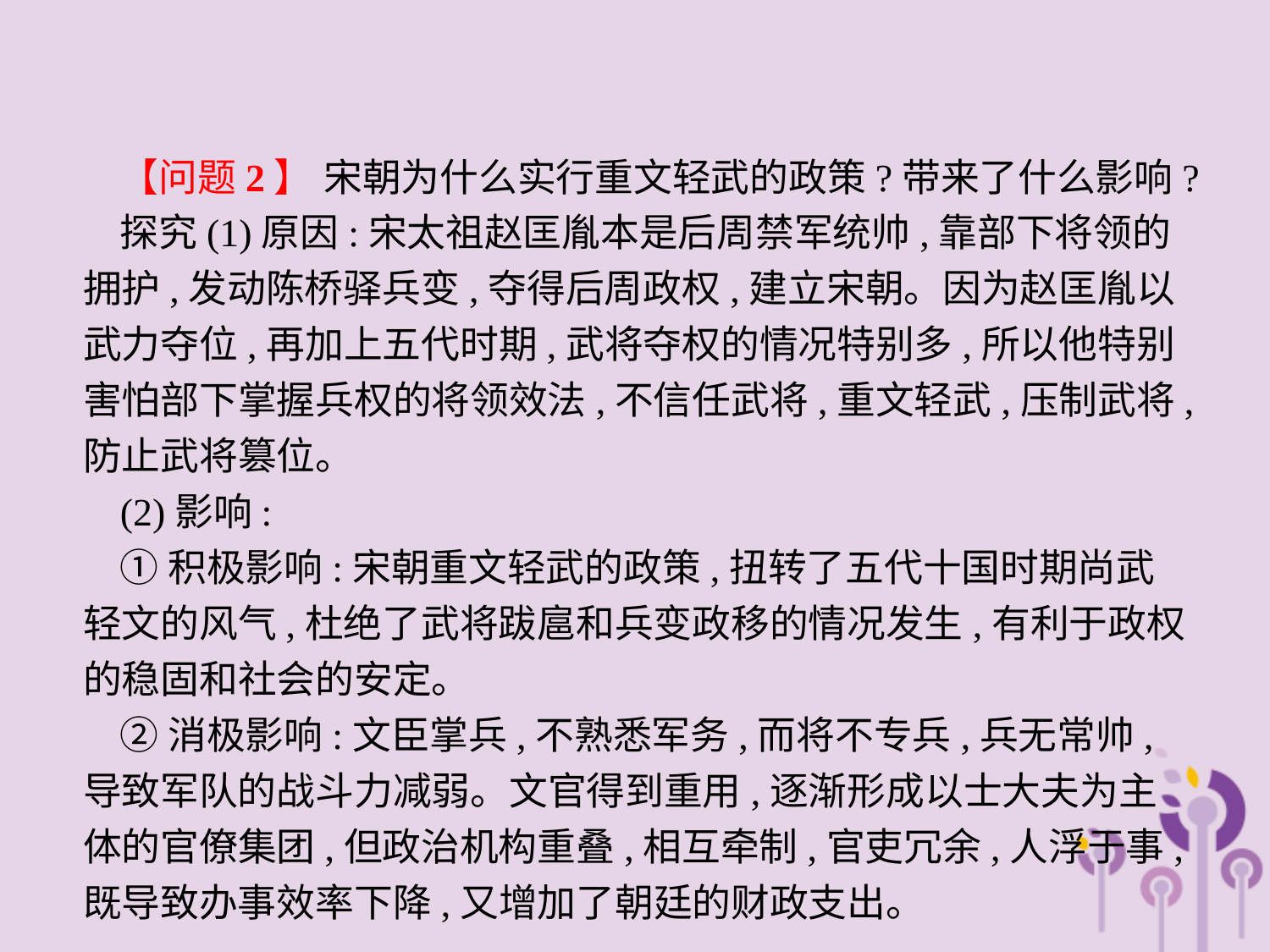

【问题2】 宋朝为什么实行重文轻武的政策?带来了什么影响?
探究(1)原因:宋太祖赵匡胤本是后周禁军统帅,靠部下将领的拥护,发动陈桥驿兵变,夺得后周政权,建立宋朝。因为赵匡胤以武力夺位,再加上五代时期,武将夺权的情况特别多,所以他特别害怕部下掌握兵权的将领效法,不信任武将,重文轻武,压制武将,防止武将篡位。
(2)影响:
①积极影响:宋朝重文轻武的政策,扭转了五代十国时期尚武轻文的风气,杜绝了武将跋扈和兵变政移的情况发生,有利于政权的稳固和社会的安定。
②消极影响:文臣掌兵,不熟悉军务,而将不专兵,兵无常帅,导致军队的战斗力减弱。文官得到重用,逐渐形成以士大夫为主体的官僚集团,但政治机构重叠,相互牵制,官吏冗余,人浮于事,既导致办事效率下降,又增加了朝廷的财政支出。